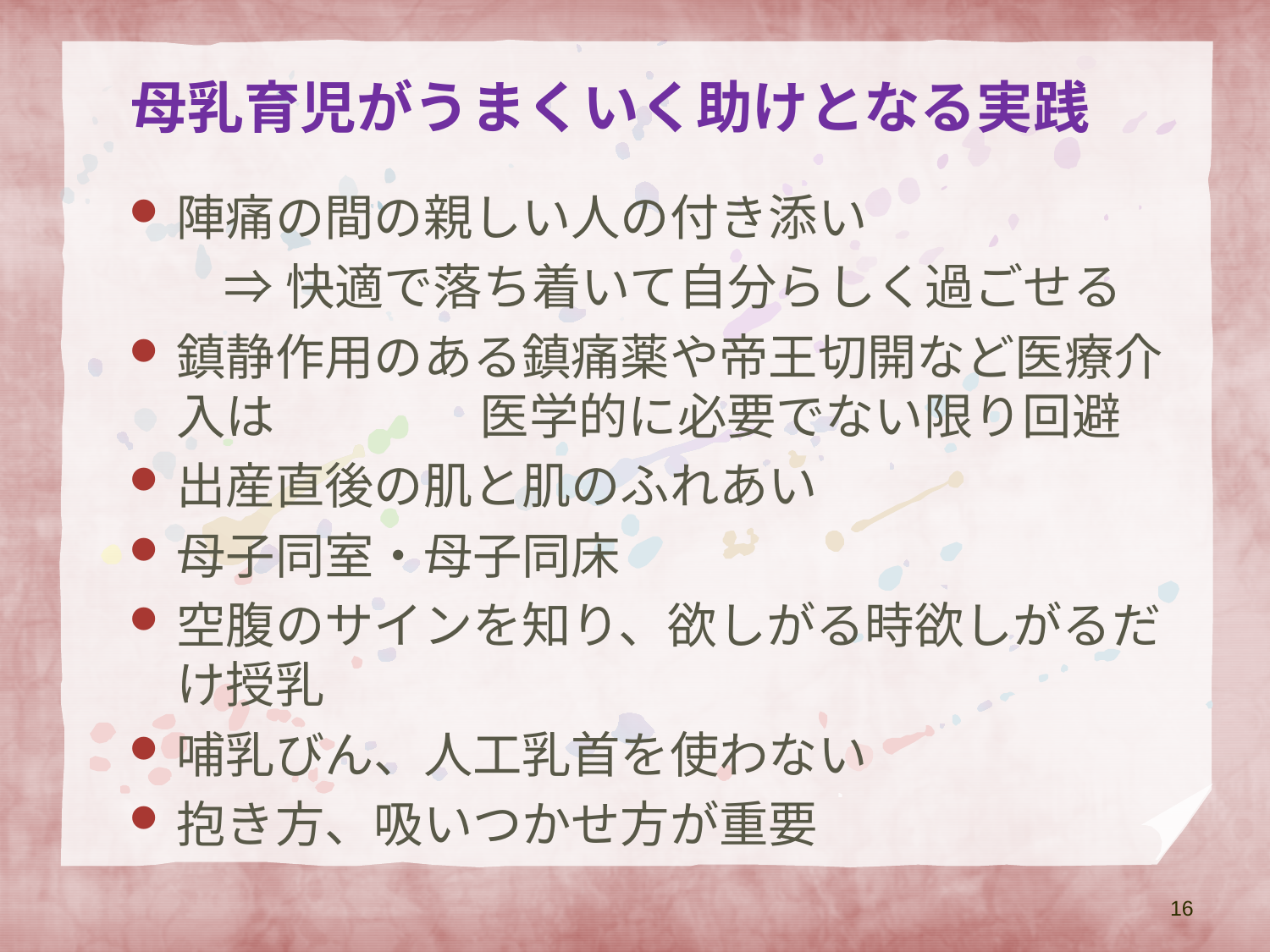

# 母乳育児がうまくいく助けとなる実践
陣痛の間の親しい人の付き添い
⇒快適で落ち着いて自分らしく過ごせる
鎮静作用のある鎮痛薬や帝王切開など医療介入は		　医学的に必要でない限り回避
出産直後の肌と肌のふれあい
母子同室・母子同床
空腹のサインを知り、欲しがる時欲しがるだけ授乳
哺乳びん、人工乳首を使わない
抱き方、吸いつかせ方が重要

16